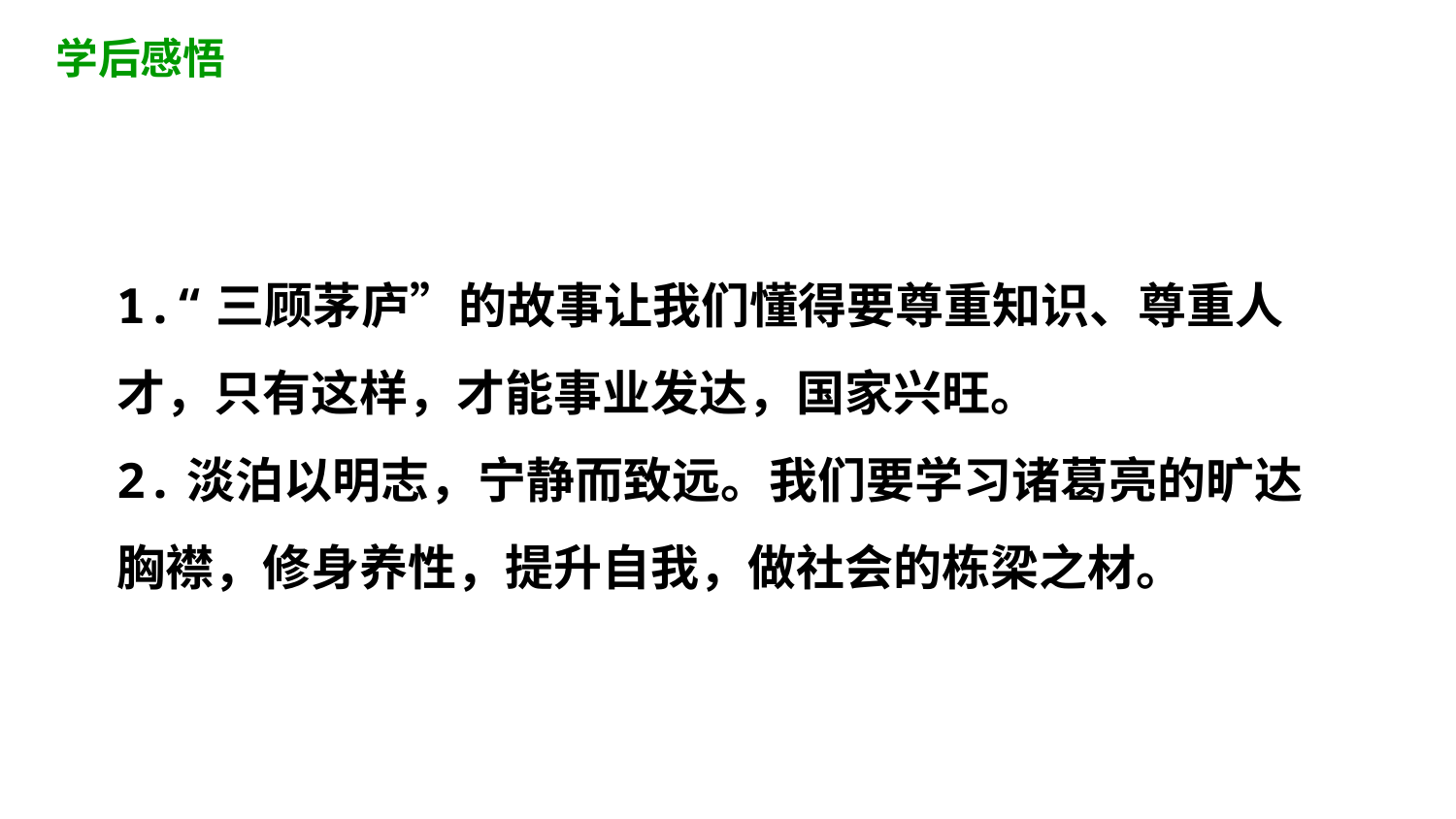

学后感悟
1.“三顾茅庐”的故事让我们懂得要尊重知识、尊重人才，只有这样，才能事业发达，国家兴旺。
2.淡泊以明志，宁静而致远。我们要学习诸葛亮的旷达胸襟，修身养性，提升自我，做社会的栋梁之材。